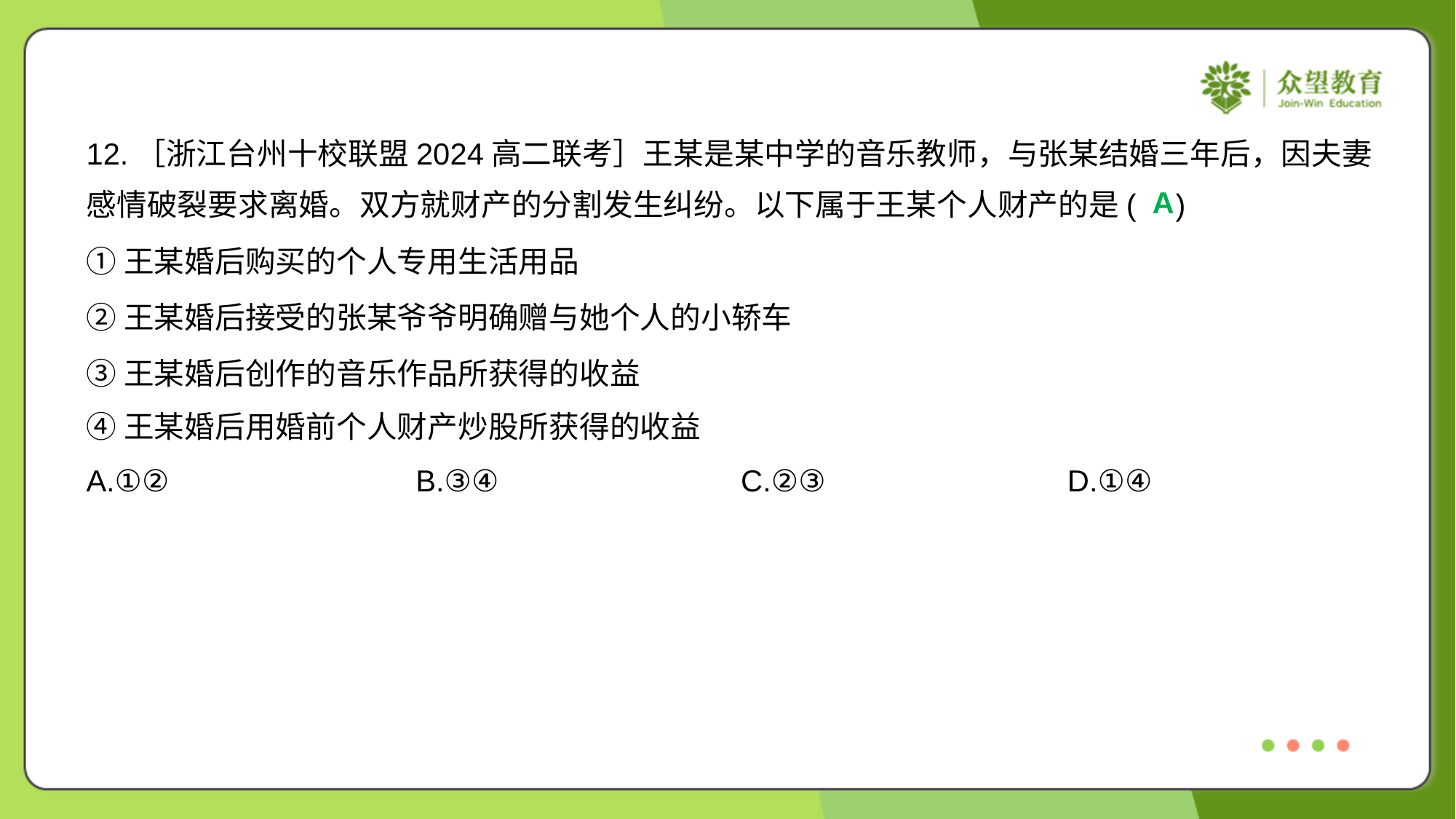

12.［浙江台州十校联盟2024高二联考］王某是某中学的音乐教师，与张某结婚三年后，因夫妻
感情破裂要求离婚。双方就财产的分割发生纠纷。以下属于王某个人财产的是(     )
A
①王某婚后购买的个人专用生活用品
②王某婚后接受的张某爷爷明确赠与她个人的小轿车
③王某婚后创作的音乐作品所获得的收益
④王某婚后用婚前个人财产炒股所获得的收益
A.①②	B.③④	C.②③	D.①④